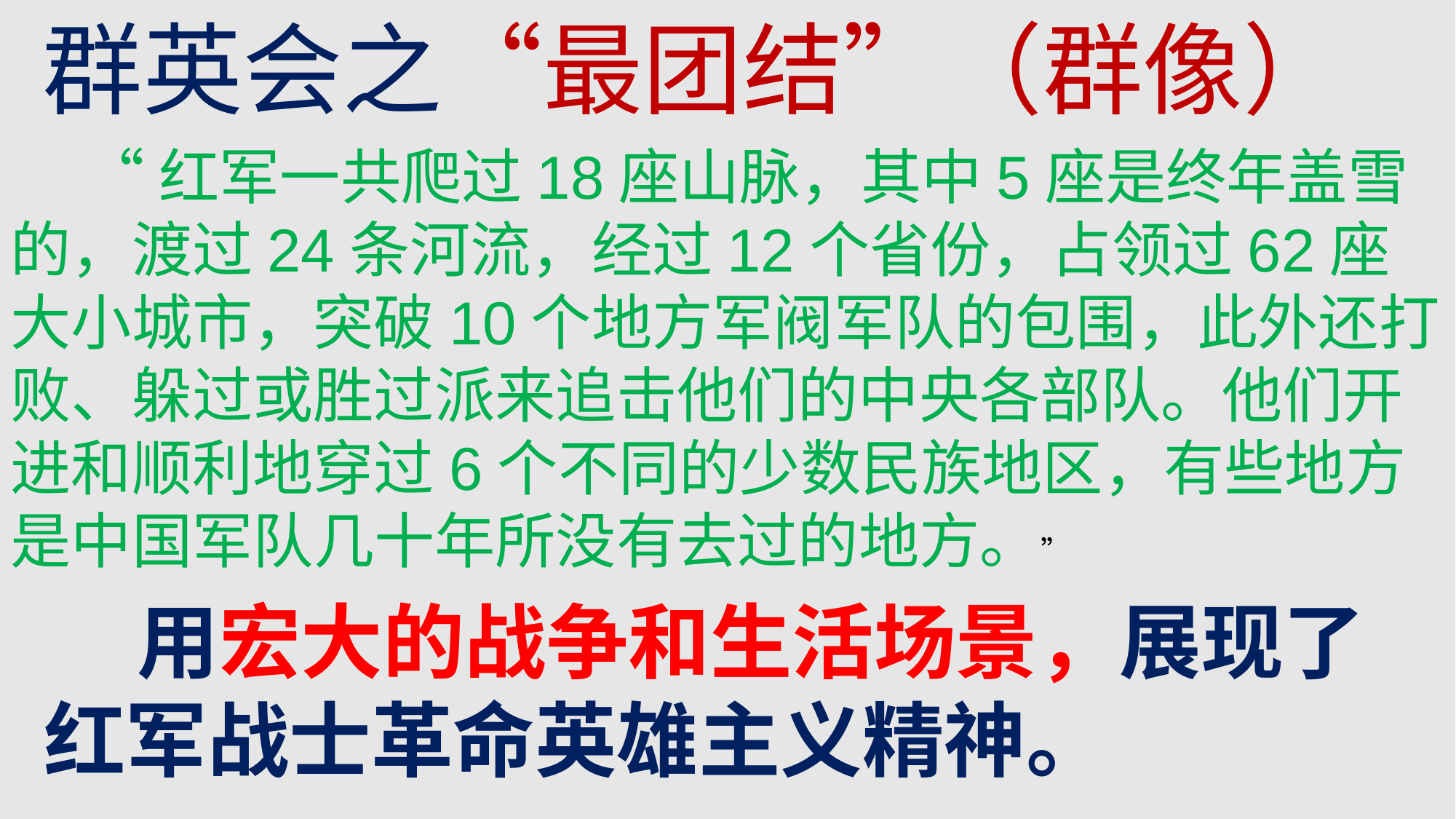

群英会之“最团结”（群像）
      “红军一共爬过18座山脉，其中5座是终年盖雪的，渡过24条河流，经过12个省份，占领过62座大小城市，突破10个地方军阀军队的包围，此外还打败、躲过或胜过派来追击他们的中央各部队。他们开进和顺利地穿过6个不同的少数民族地区，有些地方是中国军队几十年所没有去过的地方。”
    用宏大的战争和生活场景，展现了红军战士革命英雄主义精神。